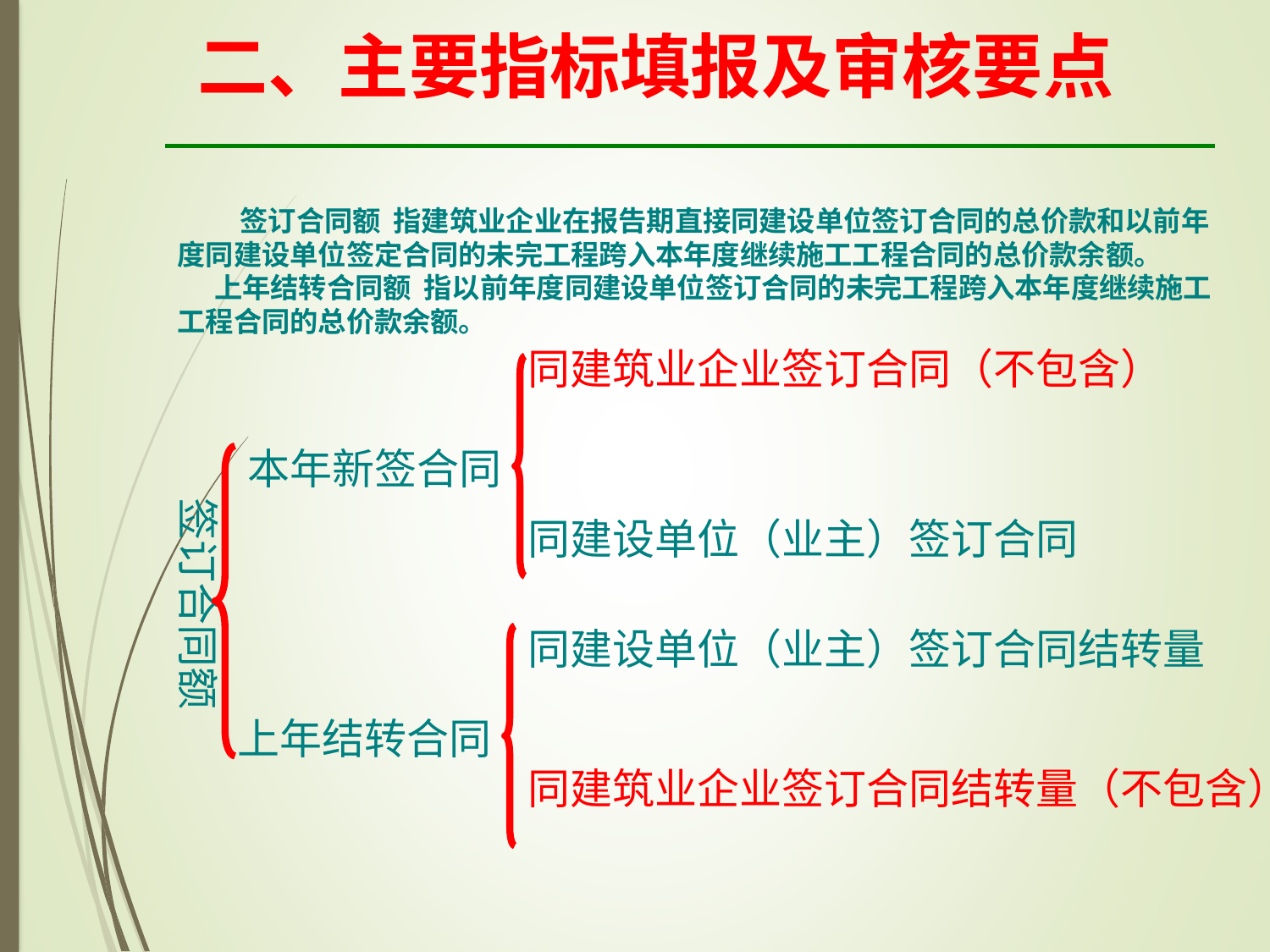

二、主要指标填报及审核要点
   签订合同额  指建筑业企业在报告期直接同建设单位签订合同的总价款和以前年度同建设单位签定合同的未完工程跨入本年度继续施工工程合同的总价款余额。
上年结转合同额  指以前年度同建设单位签订合同的未完工程跨入本年度继续施工工程合同的总价款余额。

同建筑业企业签订合同（不包含）

本年新签合同

签订合同额
同建设单位（业主）签订合同
同建设单位（业主）签订合同结转量

上年结转合同
同建筑业企业签订合同结转量（不包含）